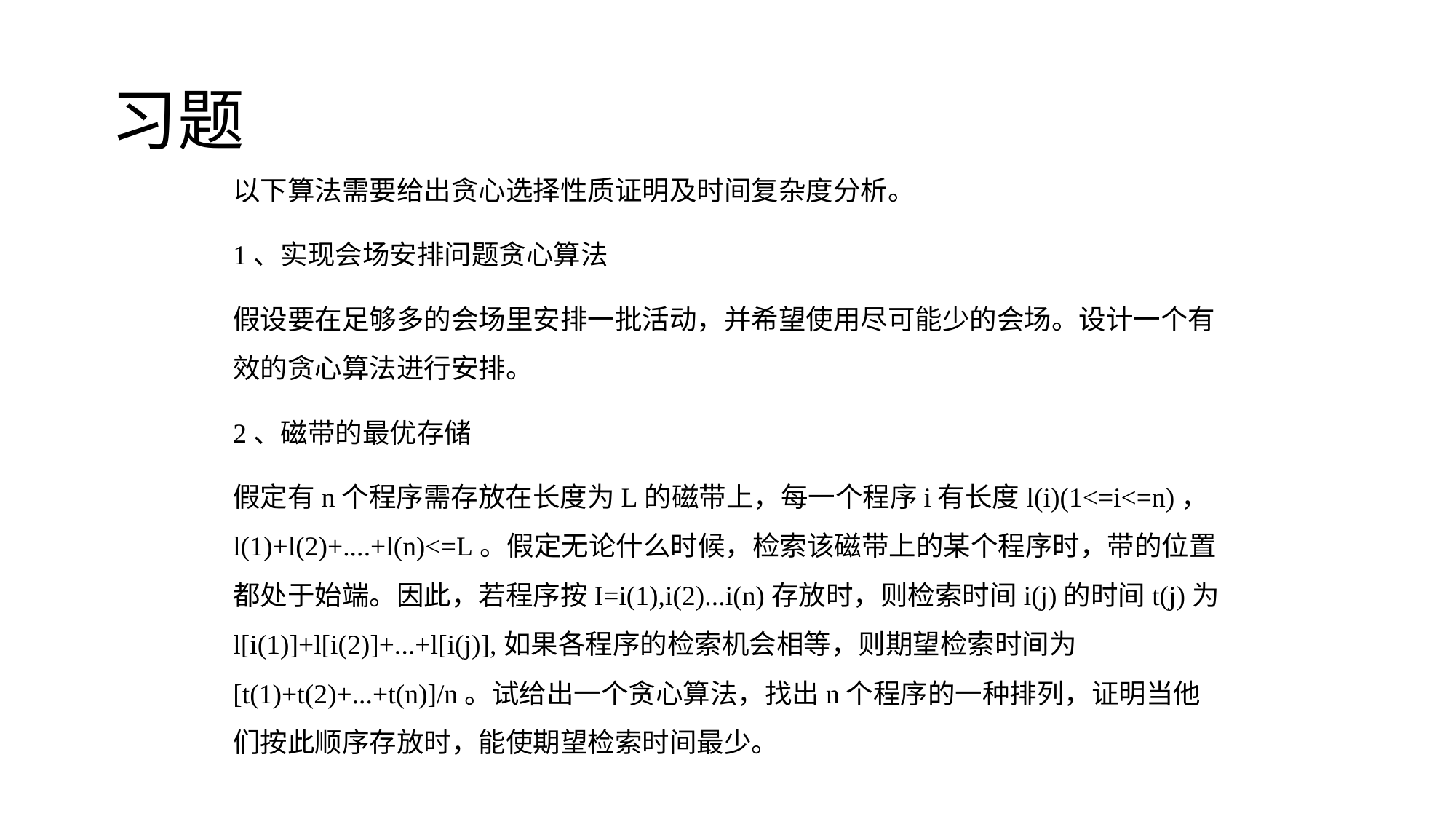

# 习题
以下算法需要给出贪心选择性质证明及时间复杂度分析。
1、实现会场安排问题贪心算法
假设要在足够多的会场里安排一批活动，并希望使用尽可能少的会场。设计一个有效的贪心算法进行安排。
2、磁带的最优存储
假定有n个程序需存放在长度为L的磁带上，每一个程序i有长度l(i)(1<=i<=n)，l(1)+l(2)+....+l(n)<=L。假定无论什么时候，检索该磁带上的某个程序时，带的位置都处于始端。因此，若程序按I=i(1),i(2)...i(n)存放时，则检索时间i(j)的时间t(j)为l[i(1)]+l[i(2)]+...+l[i(j)],如果各程序的检索机会相等，则期望检索时间为[t(1)+t(2)+...+t(n)]/n。试给出一个贪心算法，找出n个程序的一种排列，证明当他们按此顺序存放时，能使期望检索时间最少。